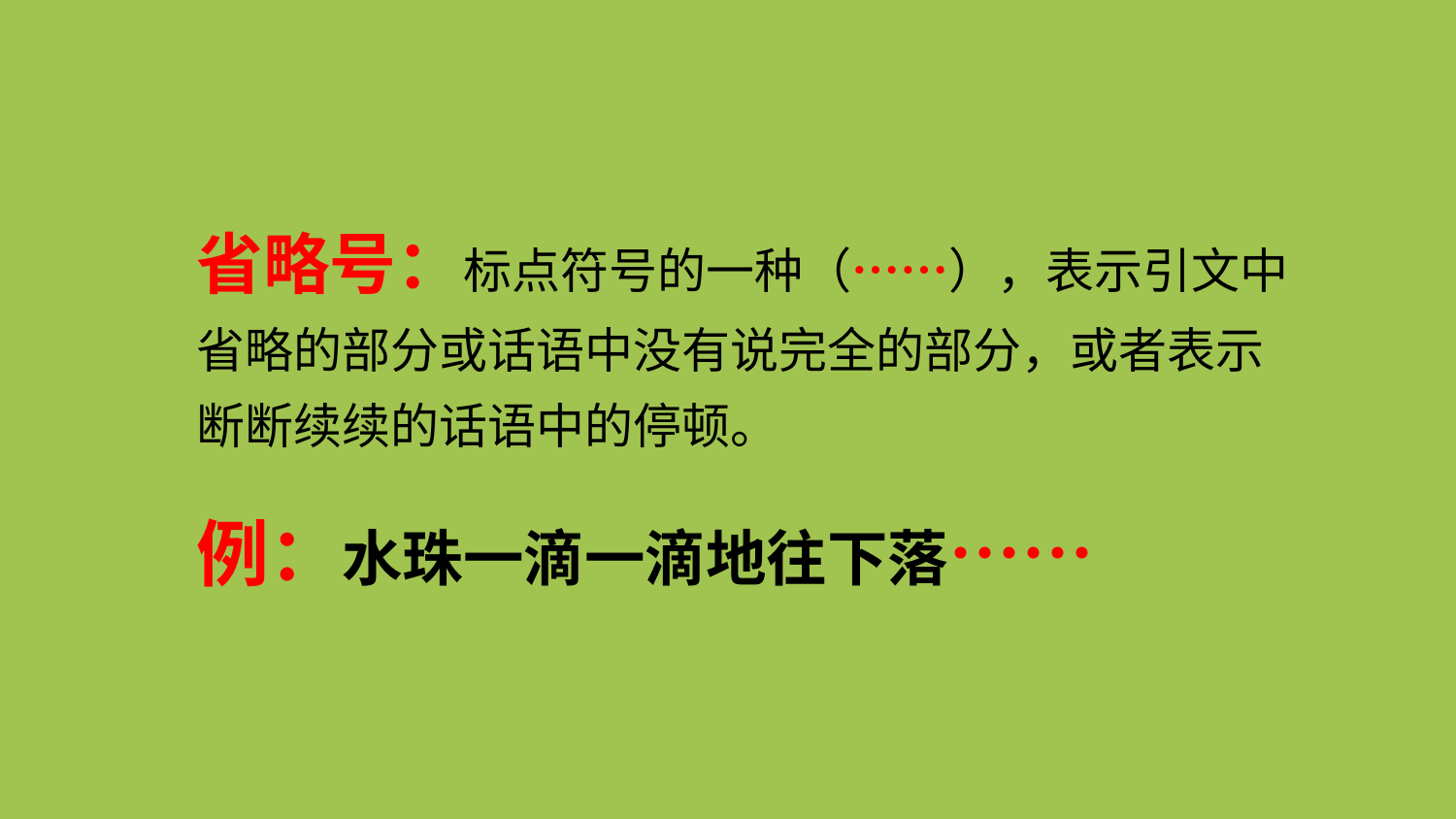

省略号：标点符号的一种（……），表示引文中省略的部分或话语中没有说完全的部分，或者表示断断续续的话语中的停顿。
例：水珠一滴一滴地往下落……